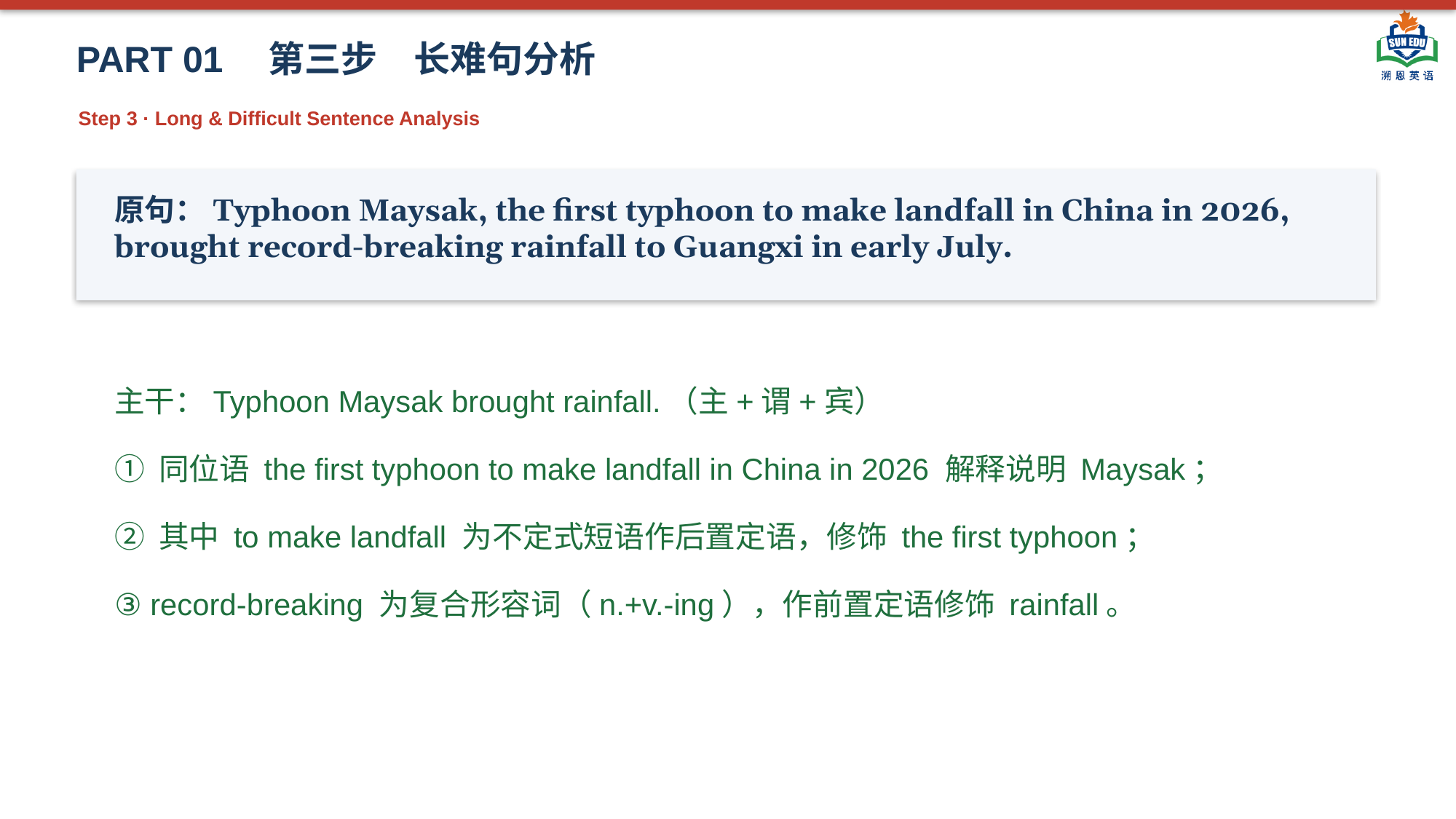

PART 01　第三步　长难句分析
Step 3 · Long & Difficult Sentence Analysis

原句：Typhoon Maysak, the first typhoon to make landfall in China in 2026, brought record-breaking rainfall to Guangxi in early July.
主干：Typhoon Maysak brought rainfall.（主+谓+宾）
① 同位语 the first typhoon to make landfall in China in 2026 解释说明 Maysak；
② 其中 to make landfall 为不定式短语作后置定语，修饰 the first typhoon；
③ record-breaking 为复合形容词（n.+v.-ing），作前置定语修饰 rainfall。